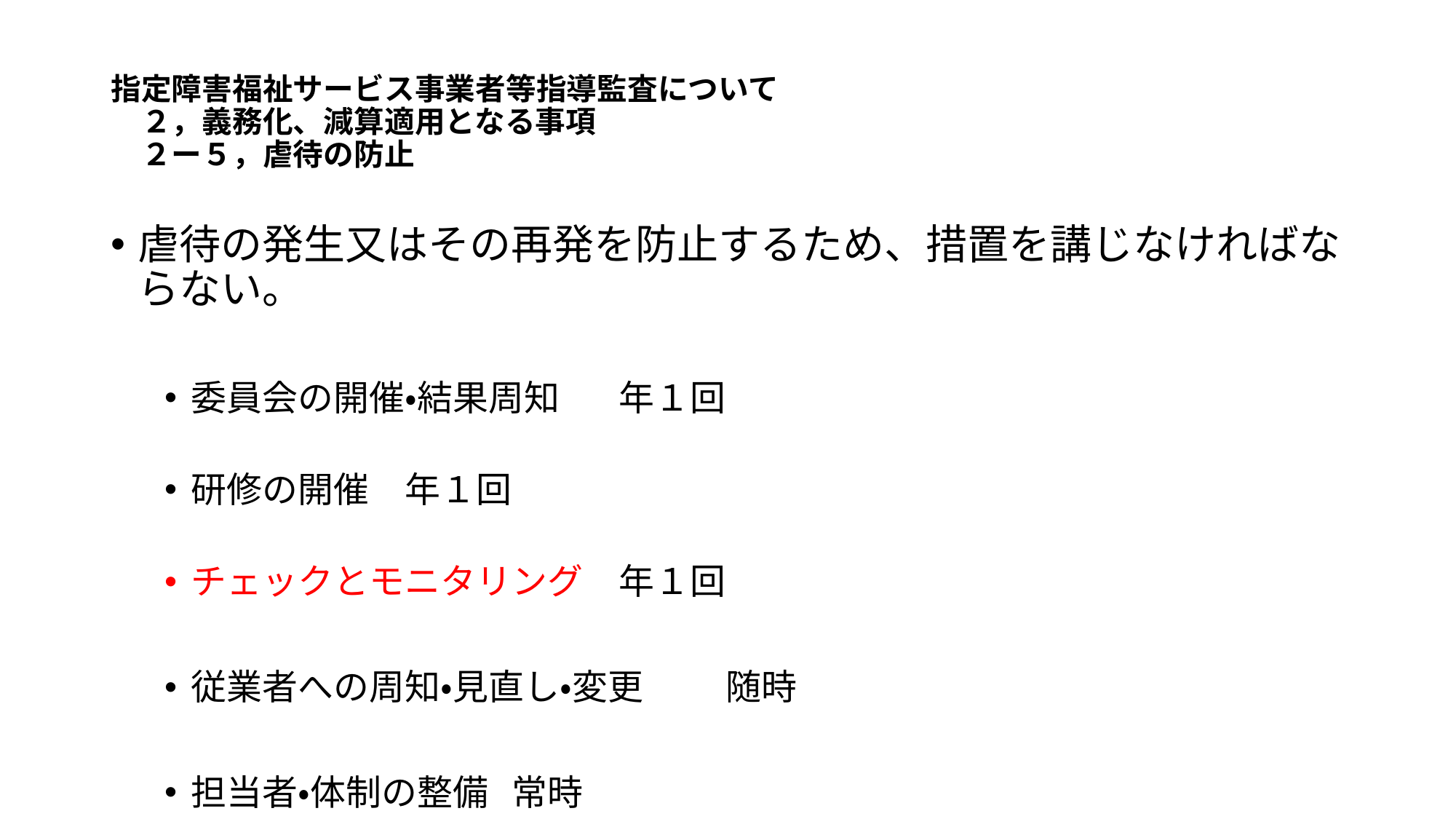

# 指定障害福祉サービス事業者等指導監査について 　２，義務化、減算適用となる事項 　２ー５，虐待の防止
虐待の発生又はその再発を防止するため、措置を講じなければならない。

委員会の開催・結果周知		年１回

研修の開催				年１回

チェックとモニタリング		年１回

従業者への周知・見直し・変更	随時

担当者・体制の整備			常時